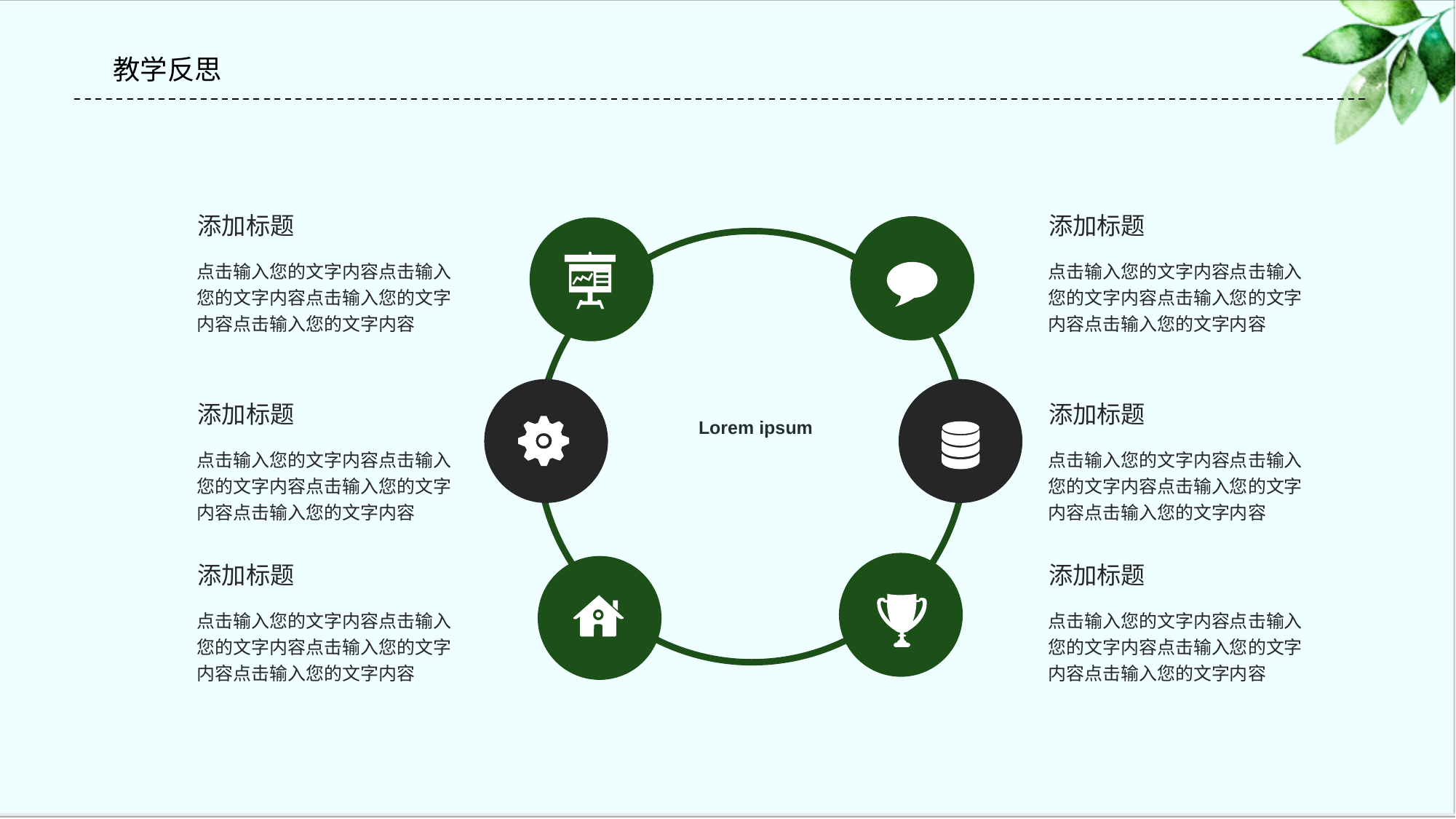

#
教学反思
添加标题
添加标题

Lorem ipsum

点击输入您的文字内容点击输入您的文字内容点击输入您的文字内容点击输入您的文字内容
点击输入您的文字内容点击输入您的文字内容点击输入您的文字内容点击输入您的文字内容
添加标题
添加标题
点击输入您的文字内容点击输入您的文字内容点击输入您的文字内容点击输入您的文字内容
点击输入您的文字内容点击输入您的文字内容点击输入您的文字内容点击输入您的文字内容
添加标题
添加标题
点击输入您的文字内容点击输入您的文字内容点击输入您的文字内容点击输入您的文字内容
点击输入您的文字内容点击输入您的文字内容点击输入您的文字内容点击输入您的文字内容